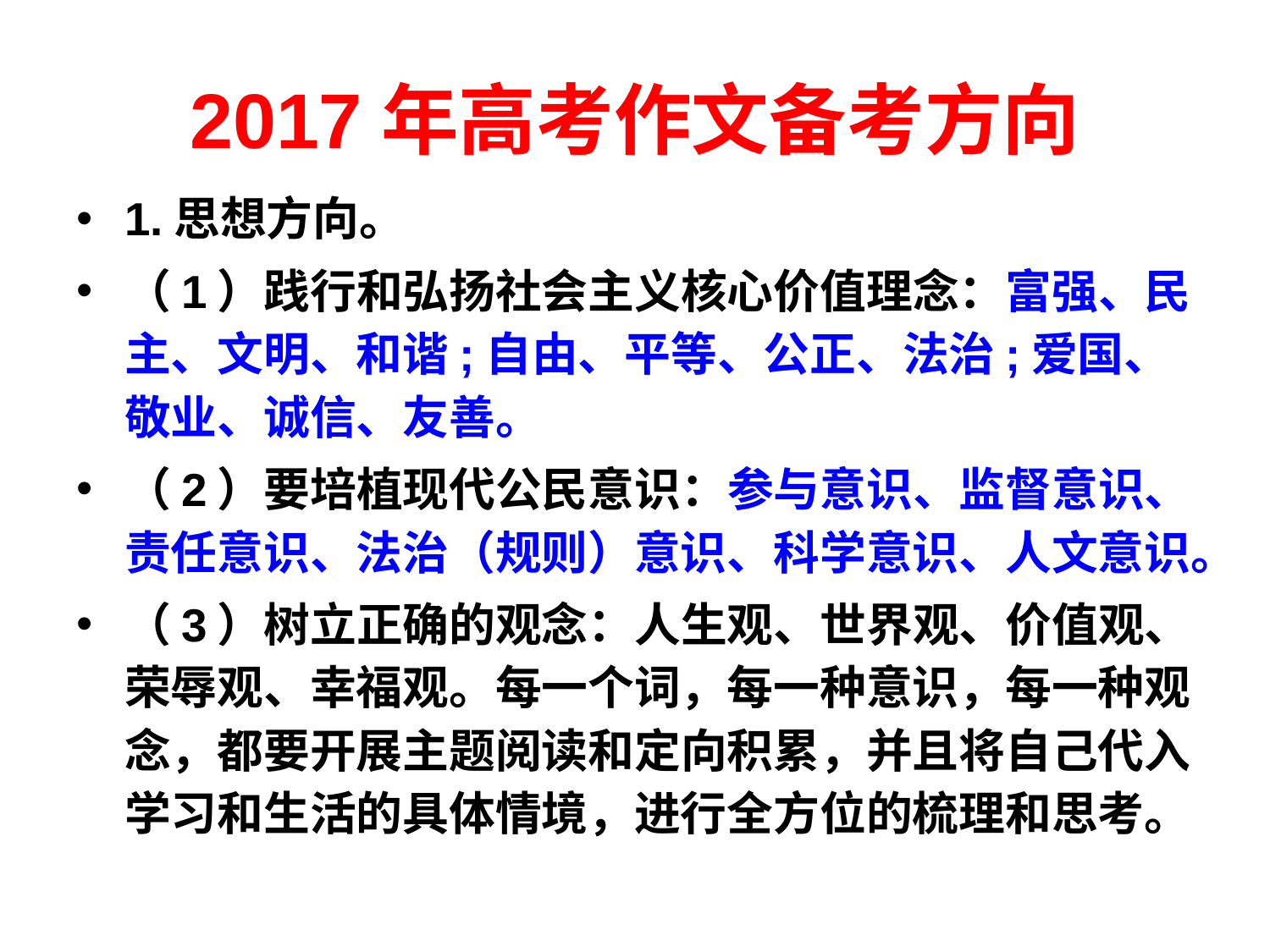

# 2017年高考作文备考方向
1.思想方向。
（1）践行和弘扬社会主义核心价值理念：富强、民主、文明、和谐;自由、平等、公正、法治;爱国、敬业、诚信、友善。
（2）要培植现代公民意识：参与意识、监督意识、责任意识、法治（规则）意识、科学意识、人文意识。
（3）树立正确的观念：人生观、世界观、价值观、荣辱观、幸福观。每一个词，每一种意识，每一种观念，都要开展主题阅读和定向积累，并且将自己代入学习和生活的具体情境，进行全方位的梳理和思考。